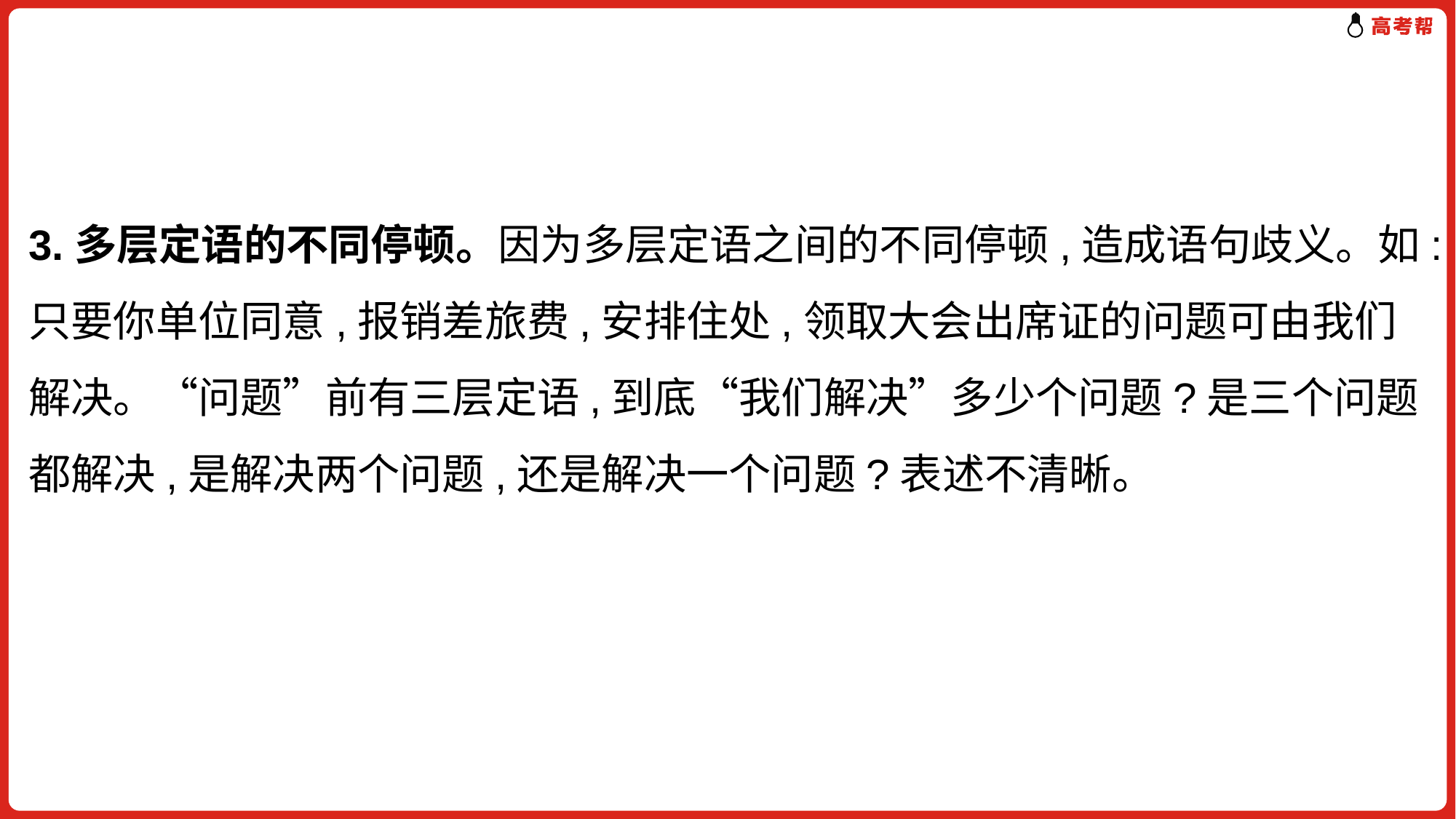

3.多层定语的不同停顿。因为多层定语之间的不同停顿,造成语句歧义。如:只要你单位同意,报销差旅费,安排住处,领取大会出席证的问题可由我们解决。“问题”前有三层定语,到底“我们解决”多少个问题?是三个问题都解决,是解决两个问题,还是解决一个问题?表述不清晰。